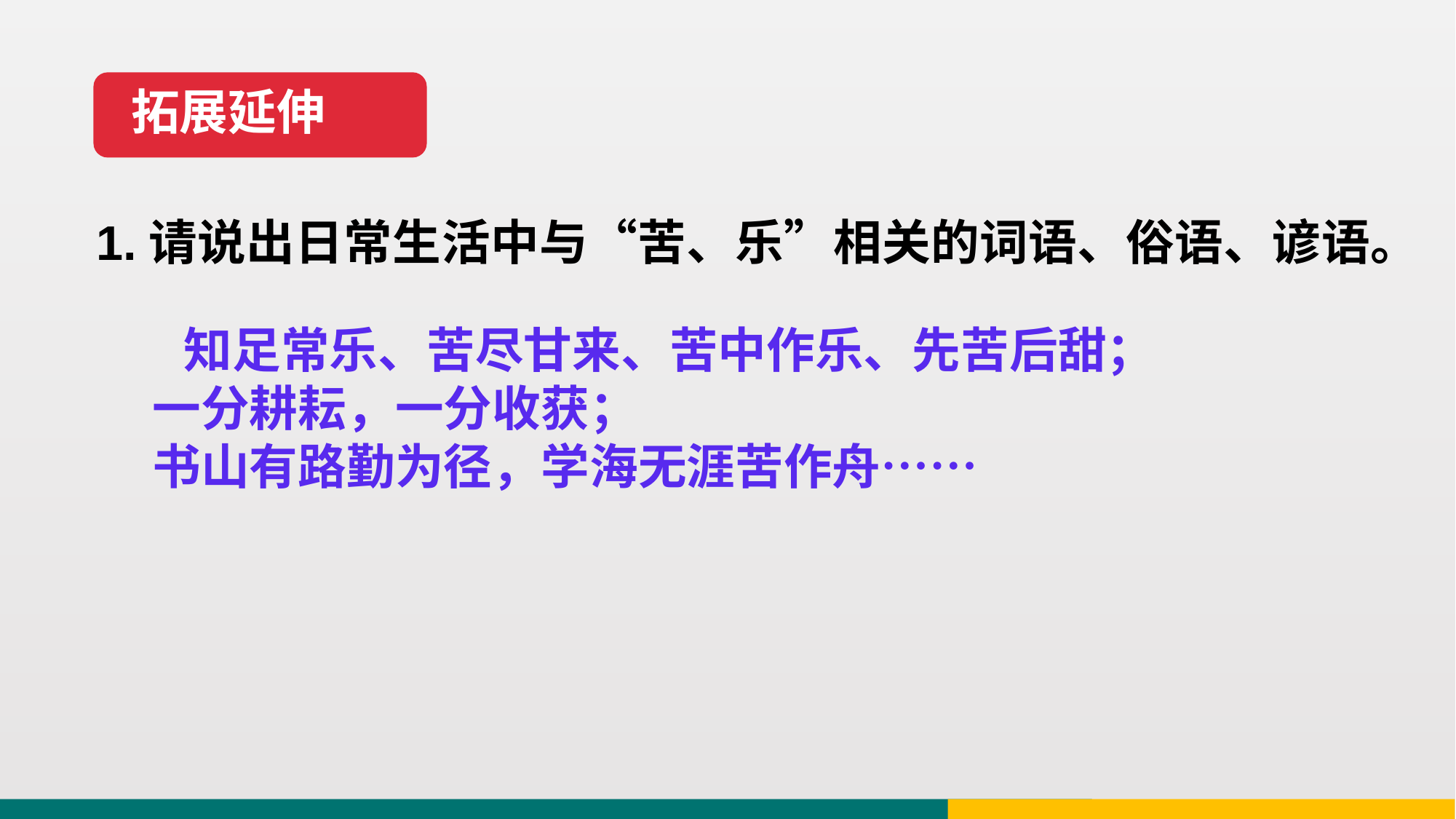

拓展延伸
1.请说出日常生活中与“苦、乐”相关的词语、俗语、谚语。
        知足常乐、苦尽甘来、苦中作乐、先苦后甜；
    一分耕耘，一分收获；
    书山有路勤为径，学海无涯苦作舟……